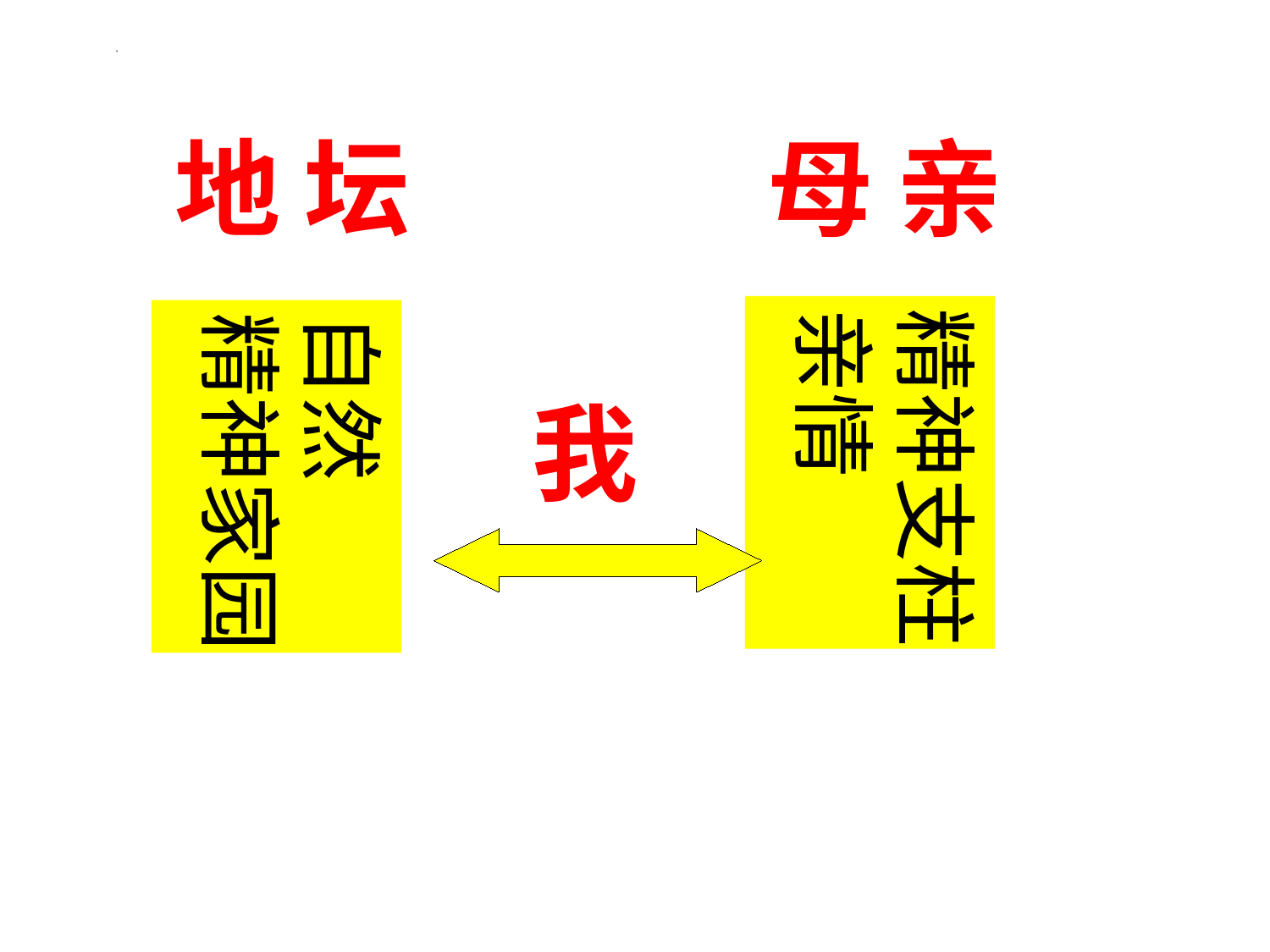

地 坛
母 亲
精神支柱
亲情
自然
精神家园
我